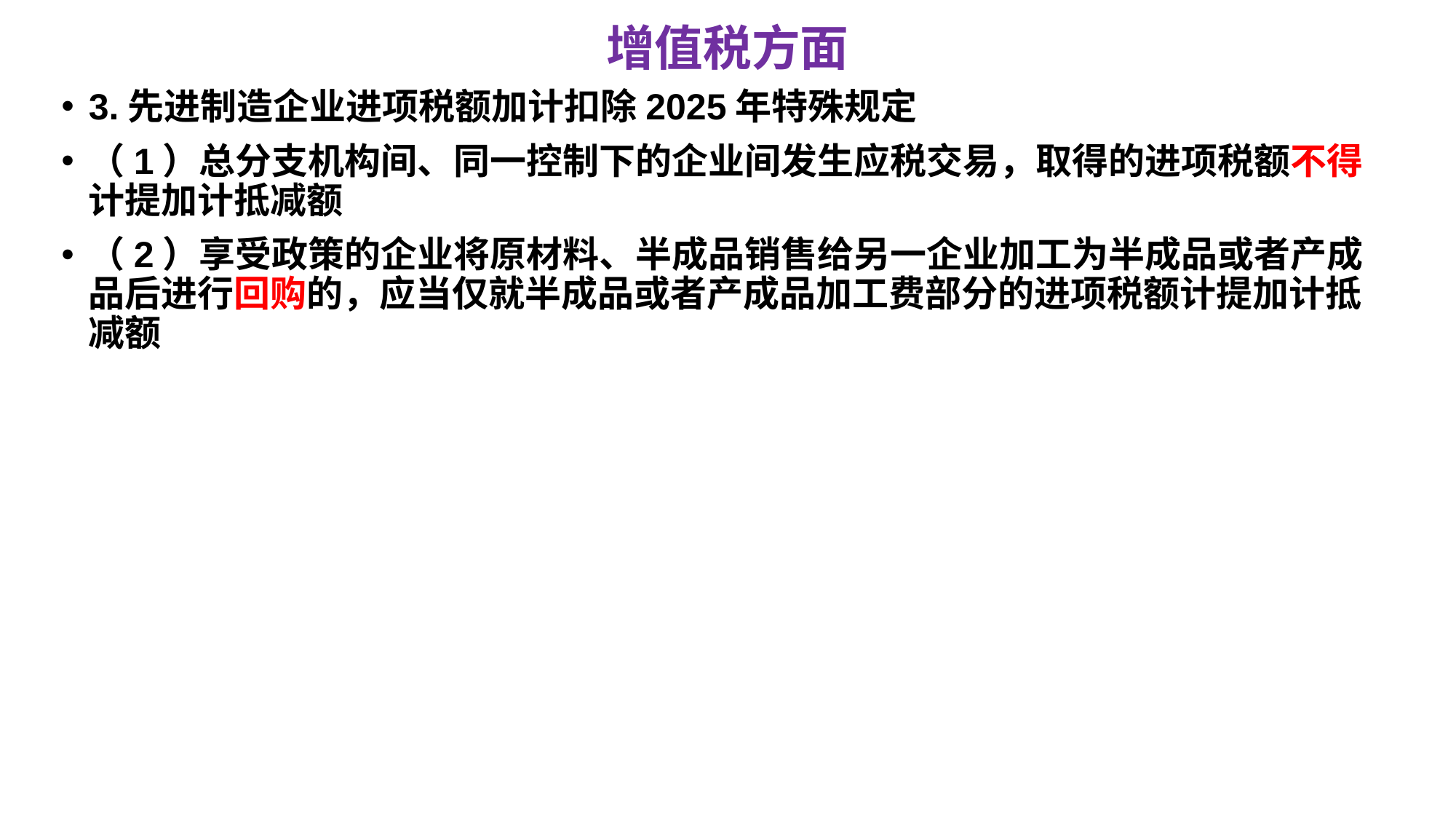

# 增值税方面
3.先进制造企业进项税额加计扣除2025年特殊规定
（1）总分支机构间、同一控制下的企业间发生应税交易，取得的进项税额不得计提加计抵减额
（2）享受政策的企业将原材料、半成品销售给另一企业加工为半成品或者产成品后进行回购的，应当仅就半成品或者产成品加工费部分的进项税额计提加计抵减额